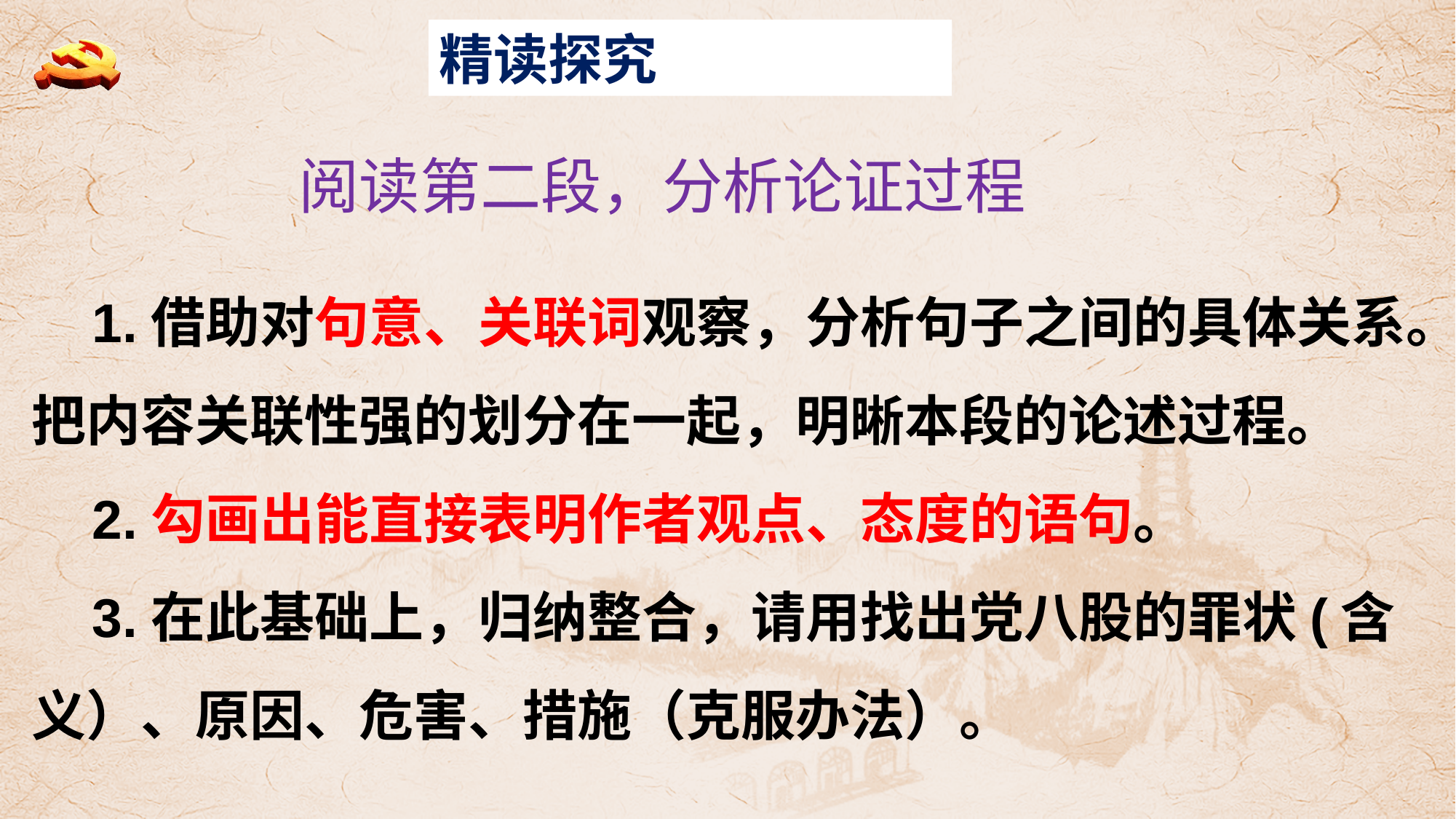

精读探究
阅读第二段，分析论证过程
    1.借助对句意、关联词观察，分析句子之间的具体关系。把内容关联性强的划分在一起，明晰本段的论述过程。
    2.勾画出能直接表明作者观点、态度的语句。
    3.在此基础上，归纳整合，请用找出党八股的罪状(含义）、原因、危害、措施（克服办法）。